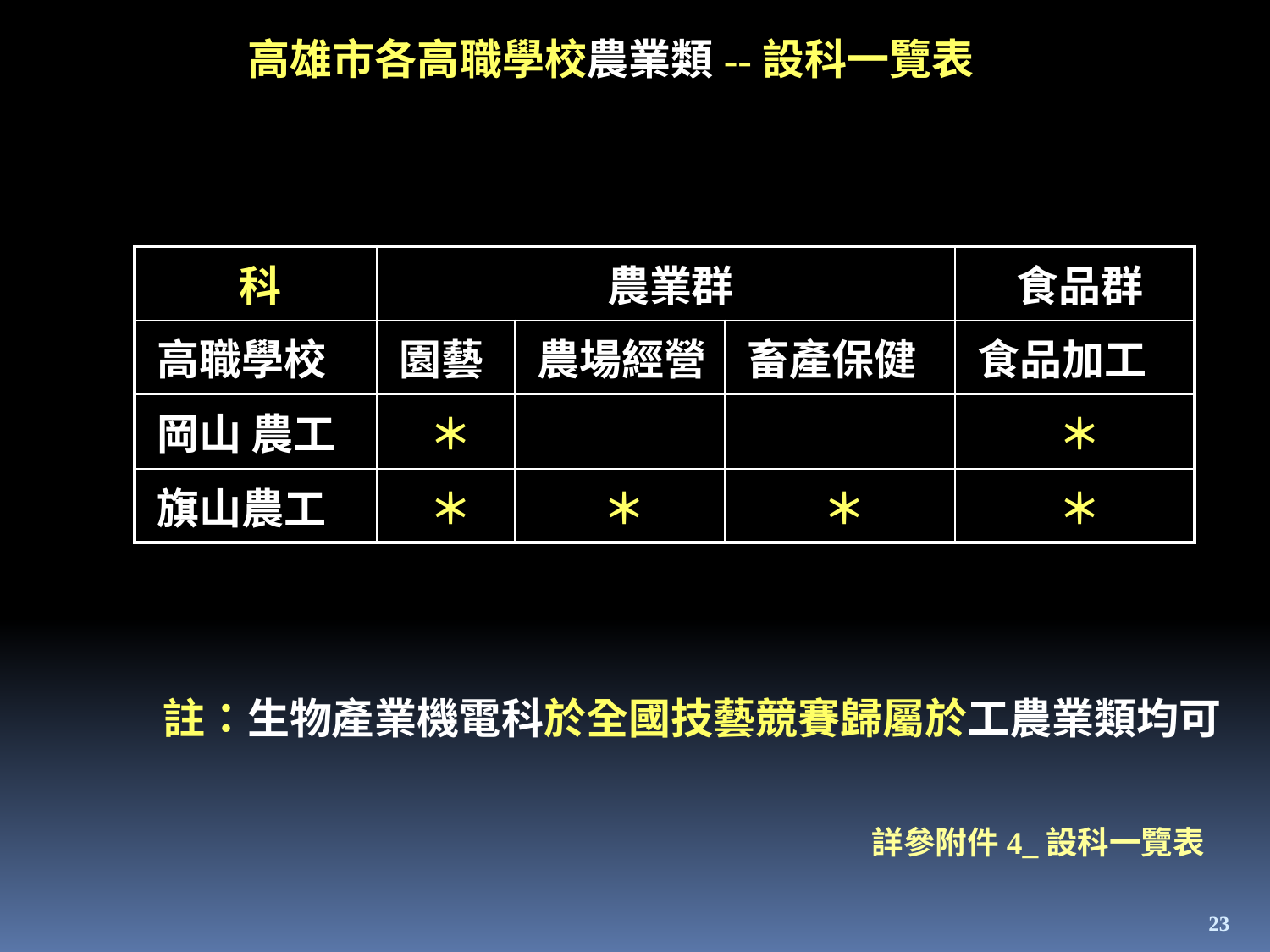

高雄市各高職學校農業類--設科一覽表
| 科 | 農業群 |  |  | 食品群 |
| --- | --- | --- | --- | --- |
| 高職學校 | 園藝 | 農場經營 | 畜產保健 | 食品加工 |
| 岡山 農工 | ＊ |  |  | ＊ |
| 旗山農工 | ＊ | ＊ | ＊ | ＊ |
註：生物產業機電科於全國技藝競賽歸屬於工農業類均可
詳參附件4_設科一覽表
23